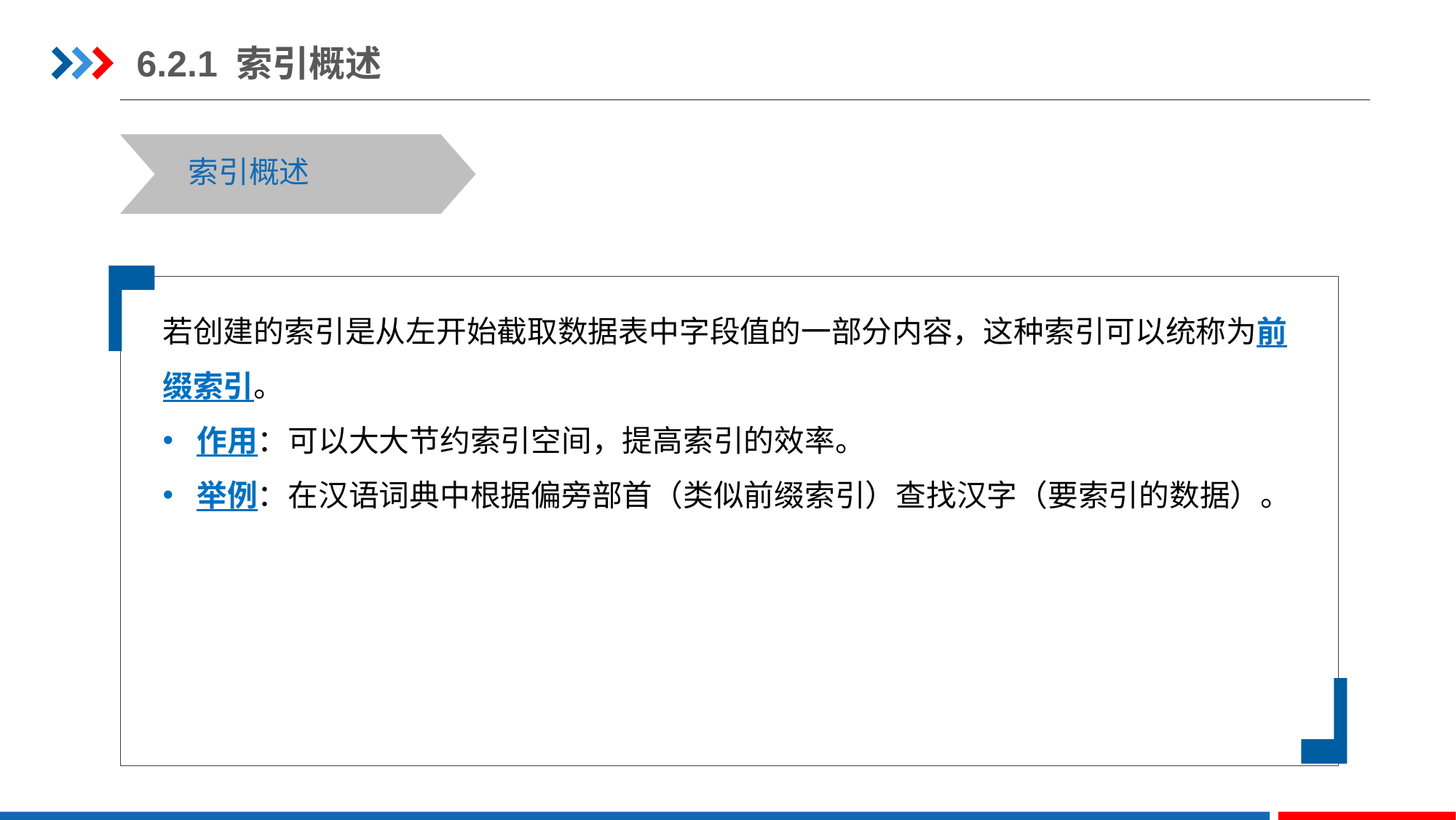

6.2.1 索引概述

  索引概述

若创建的索引是从左开始截取数据表中字段值的一部分内容，这种索引可以统称为前缀索引。
作用：可以大大节约索引空间，提高索引的效率。
举例：在汉语词典中根据偏旁部首（类似前缀索引）查找汉字（要索引的数据）。